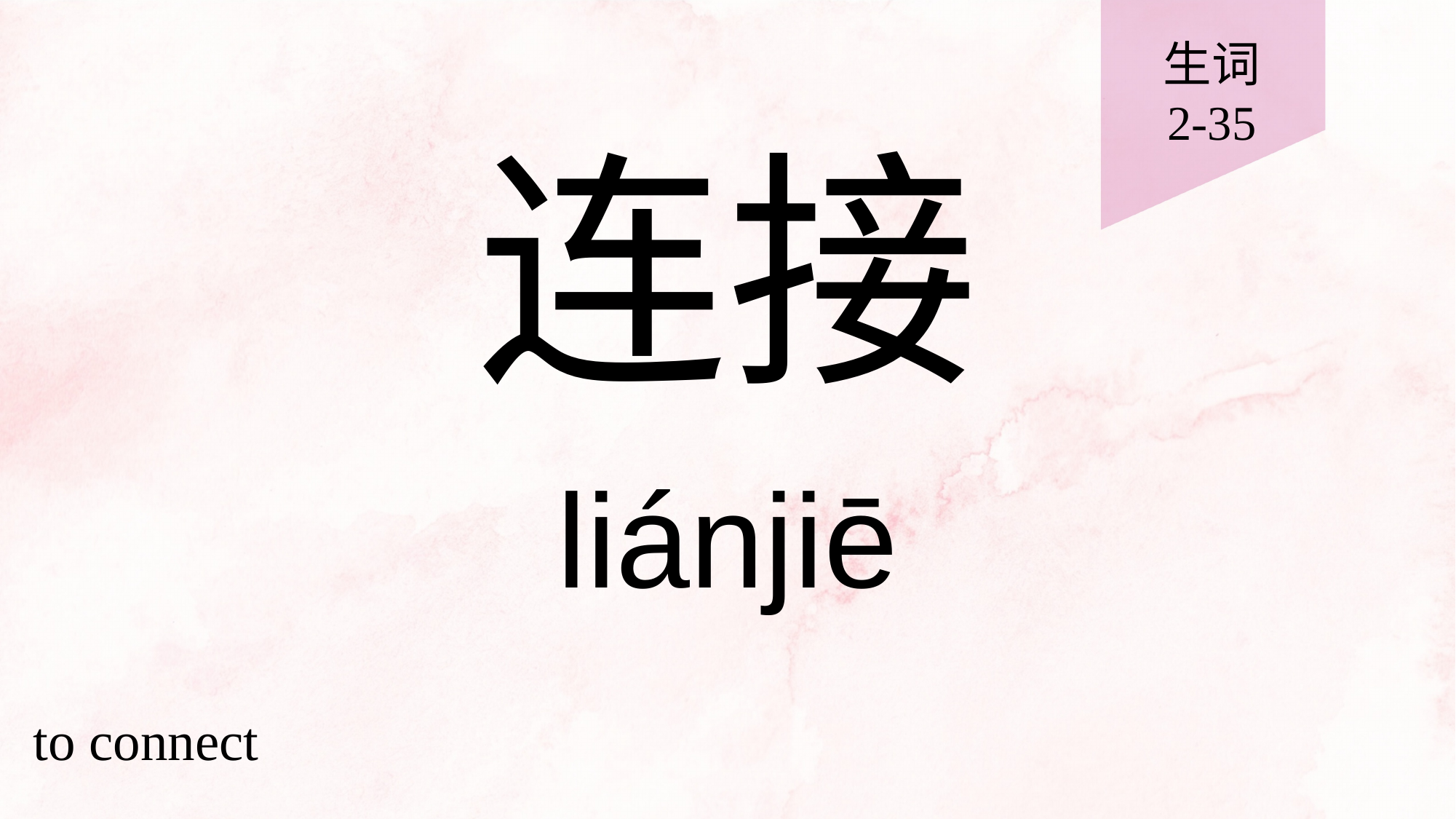

生词
2-35
# 连接
liánjiē
to connect